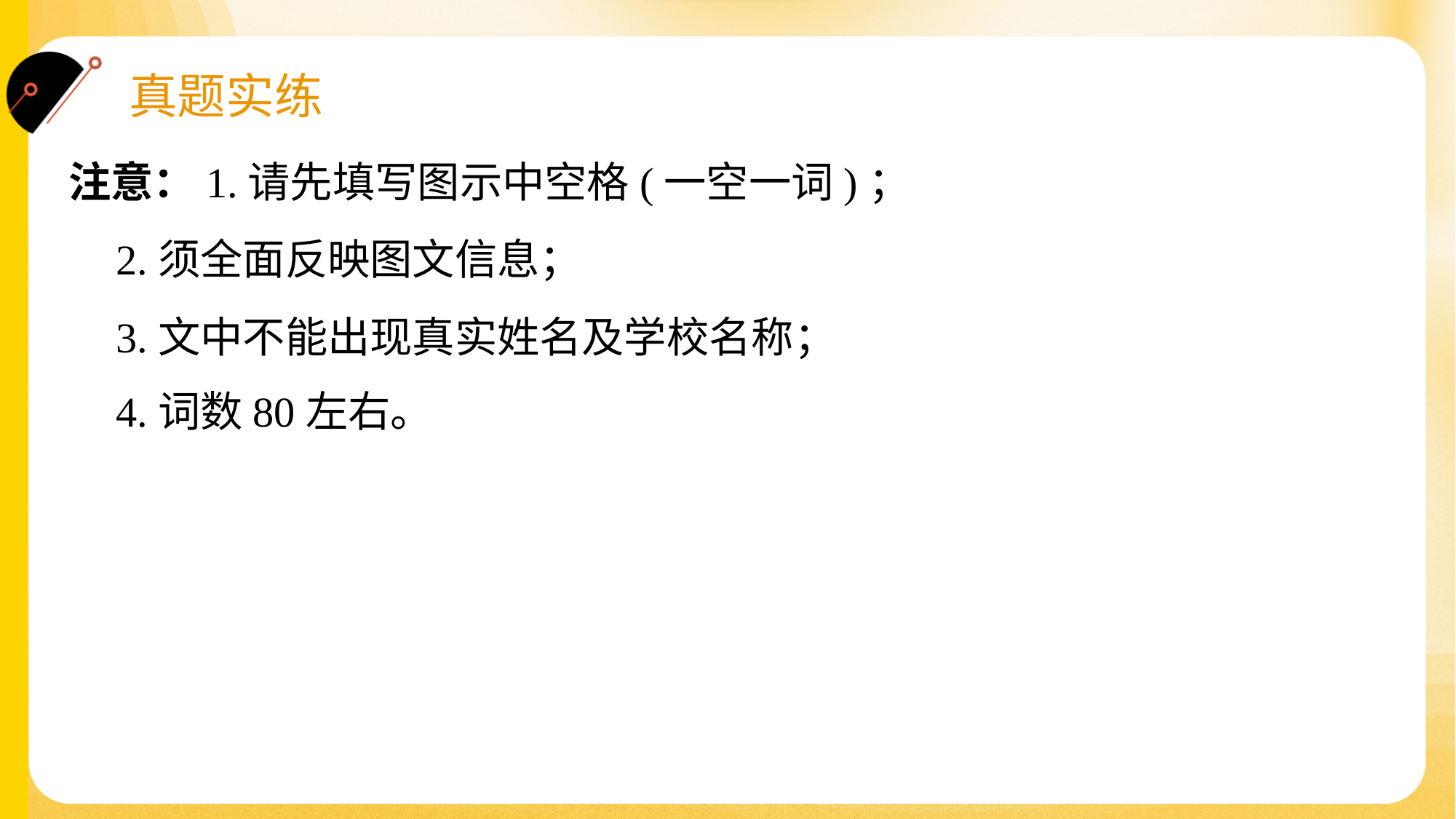

注意：1.请先填写图示中空格(一空一词)；
    2.须全面反映图文信息；
    3.文中不能出现真实姓名及学校名称；
    4.词数80左右。